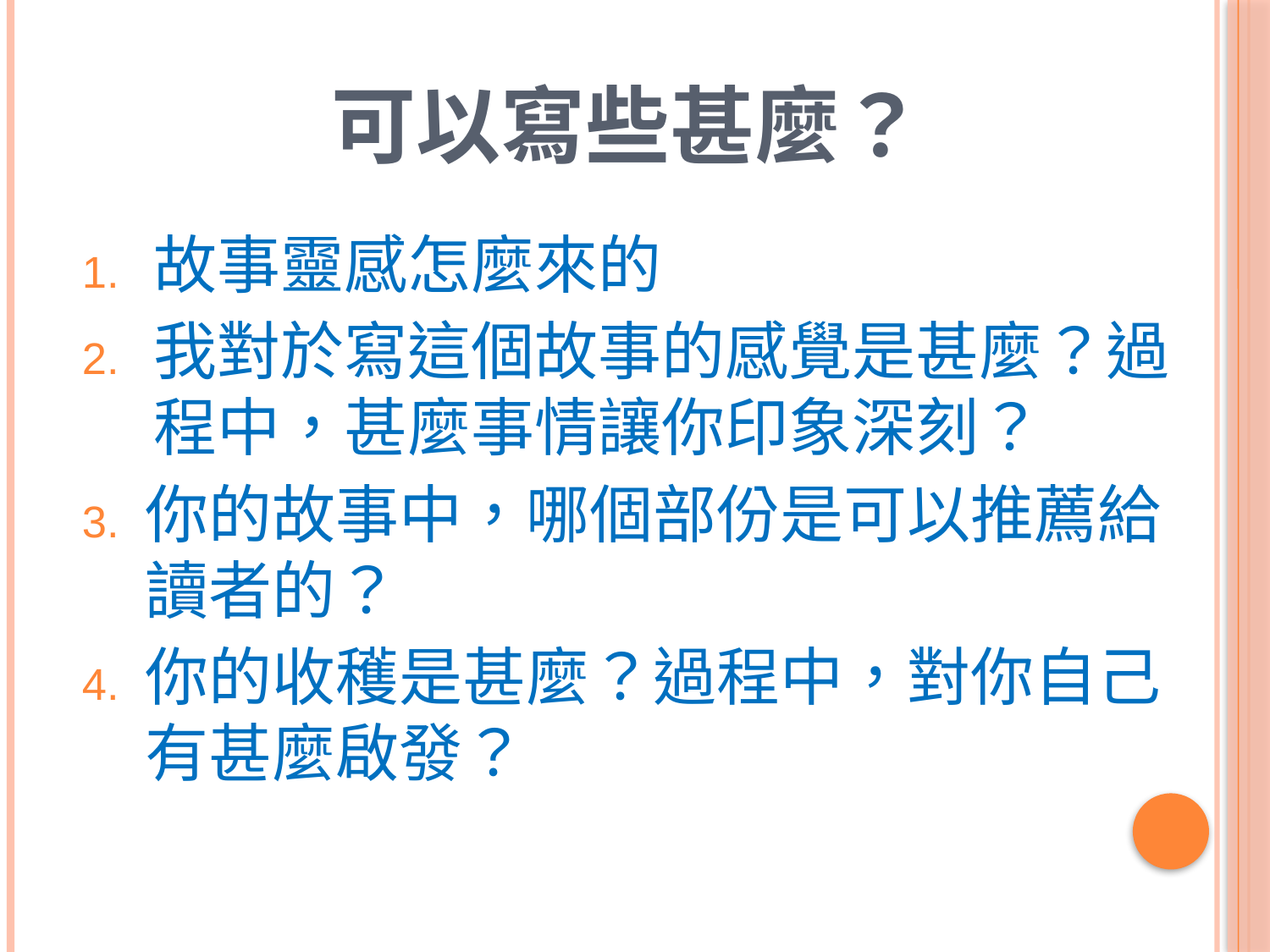

# 可以寫些甚麼？
故事靈感怎麼來的
我對於寫這個故事的感覺是甚麼？過程中，甚麼事情讓你印象深刻？
你的故事中，哪個部份是可以推薦給讀者的？
你的收穫是甚麼？過程中，對你自己有甚麼啟發？